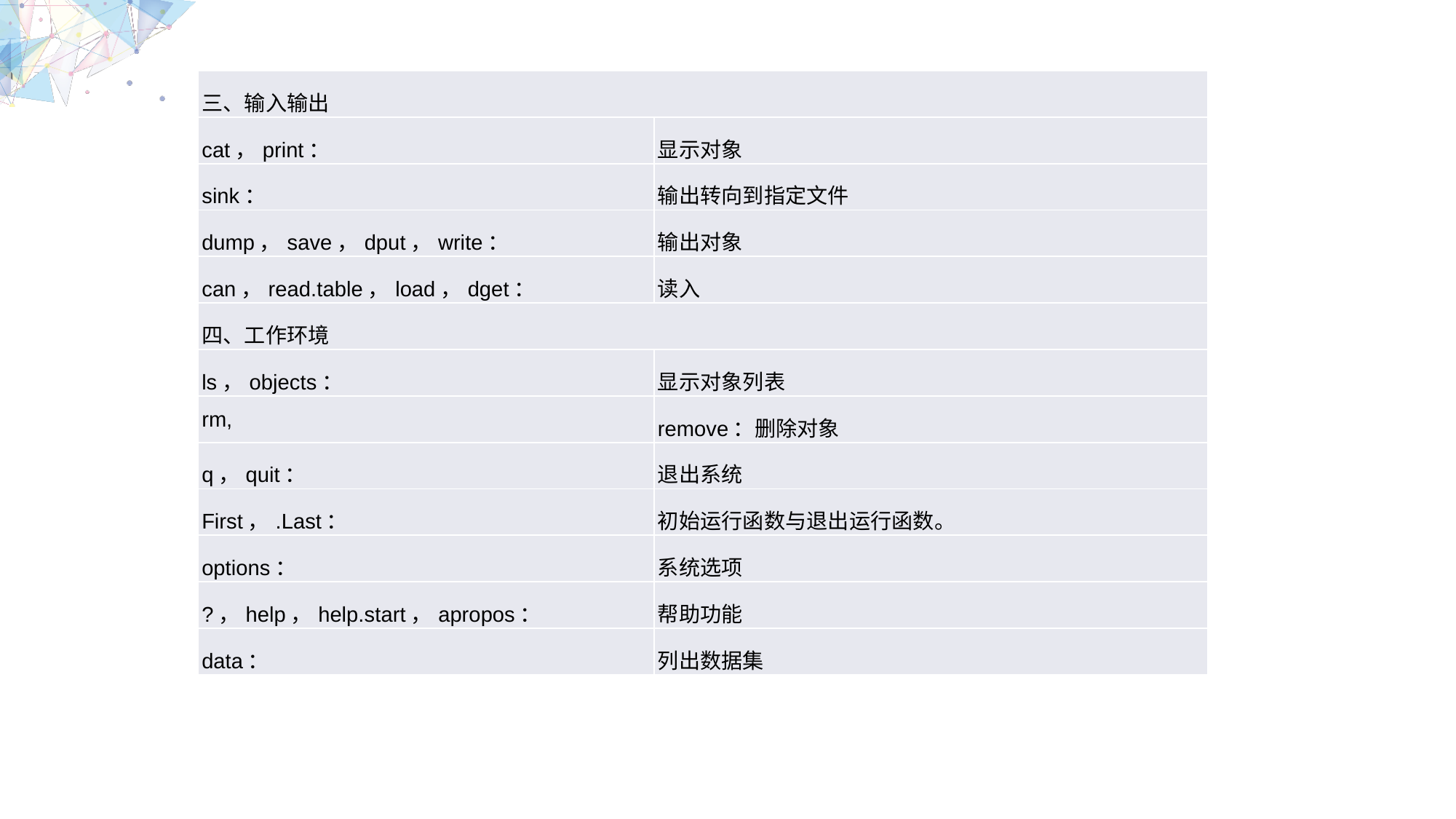

| 三、输入输出 |  |
| --- | --- |
| cat，print： | 显示对象 |
| sink： | 输出转向到指定文件 |
| dump，save，dput，write： | 输出对象 |
| can，read.table，load，dget： | 读入 |
| 四、工作环境 |  |
| ls，objects： | 显示对象列表 |
| rm, | remove：删除对象 |
| q，quit： | 退出系统 |
| First，.Last： | 初始运行函数与退出运行函数。 |
| options： | 系统选项 |
| ?，help，help.start，apropos： | 帮助功能 |
| data： | 列出数据集 |